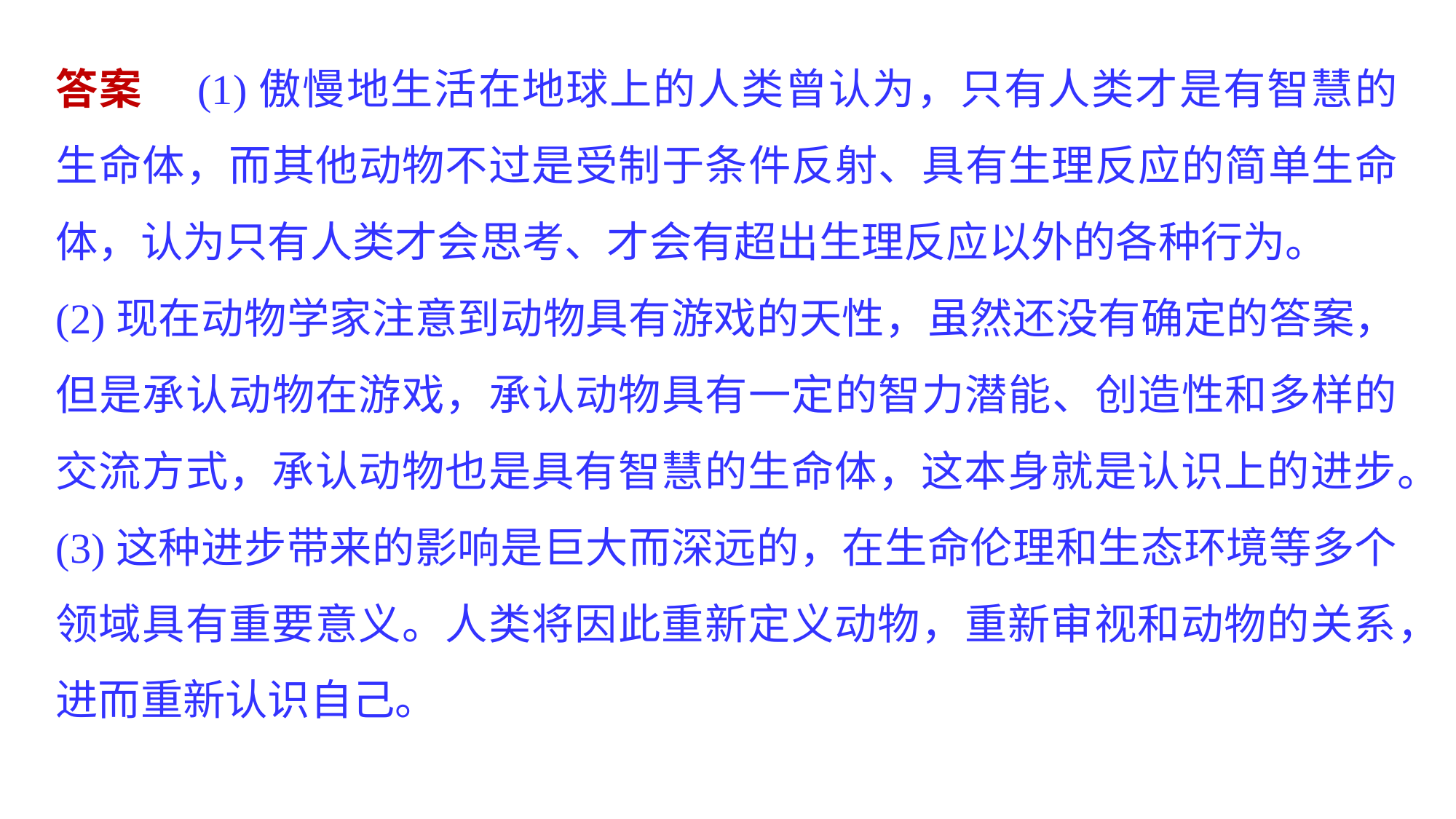

答案　(1)傲慢地生活在地球上的人类曾认为，只有人类才是有智慧的生命体，而其他动物不过是受制于条件反射、具有生理反应的简单生命体，认为只有人类才会思考、才会有超出生理反应以外的各种行为。
(2)现在动物学家注意到动物具有游戏的天性，虽然还没有确定的答案，但是承认动物在游戏，承认动物具有一定的智力潜能、创造性和多样的交流方式，承认动物也是具有智慧的生命体，这本身就是认识上的进步。
(3)这种进步带来的影响是巨大而深远的，在生命伦理和生态环境等多个领域具有重要意义。人类将因此重新定义动物，重新审视和动物的关系，进而重新认识自己。